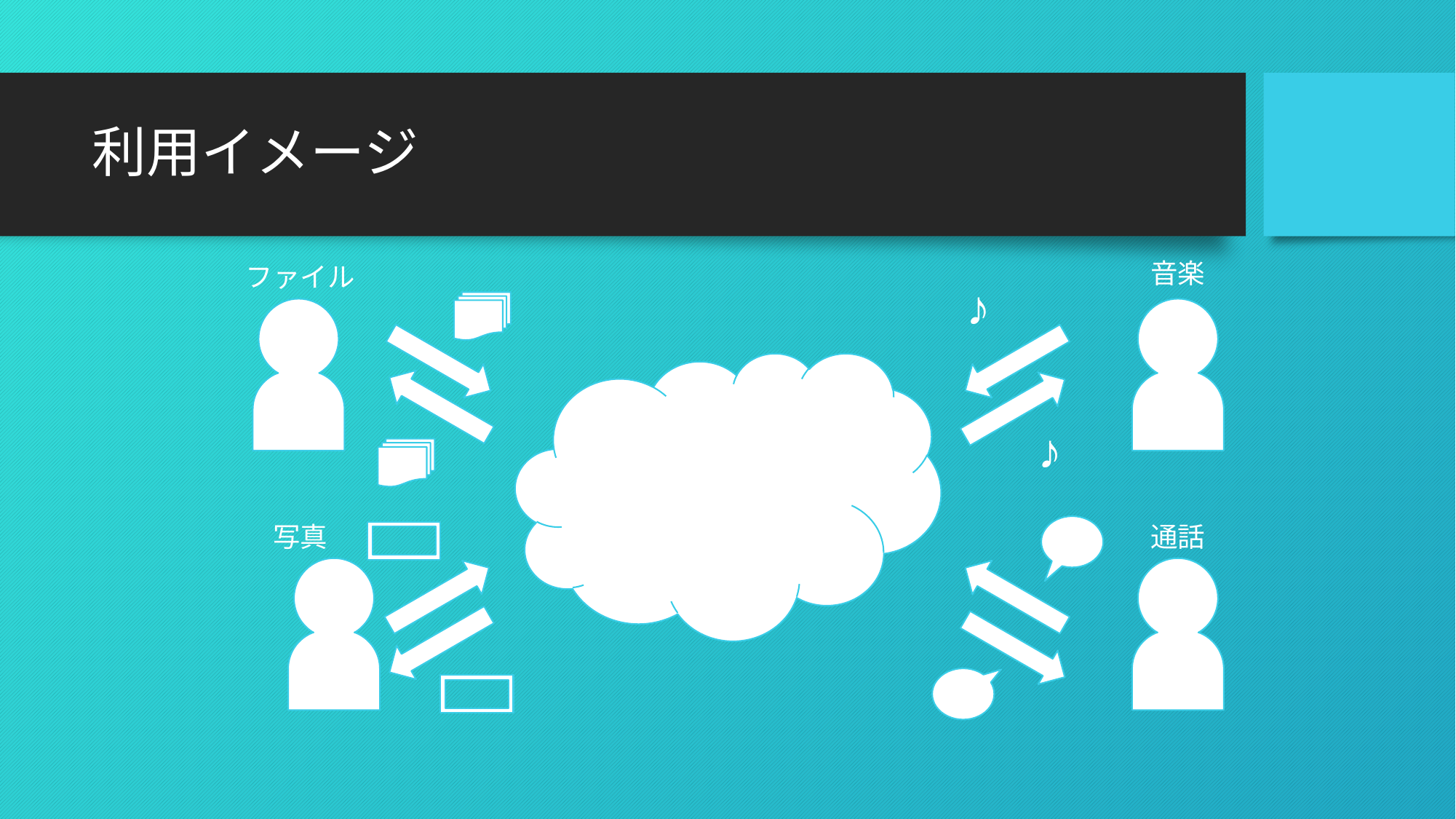

# 利用イメージ
音楽
ファイル
♪

♪

写真
通話